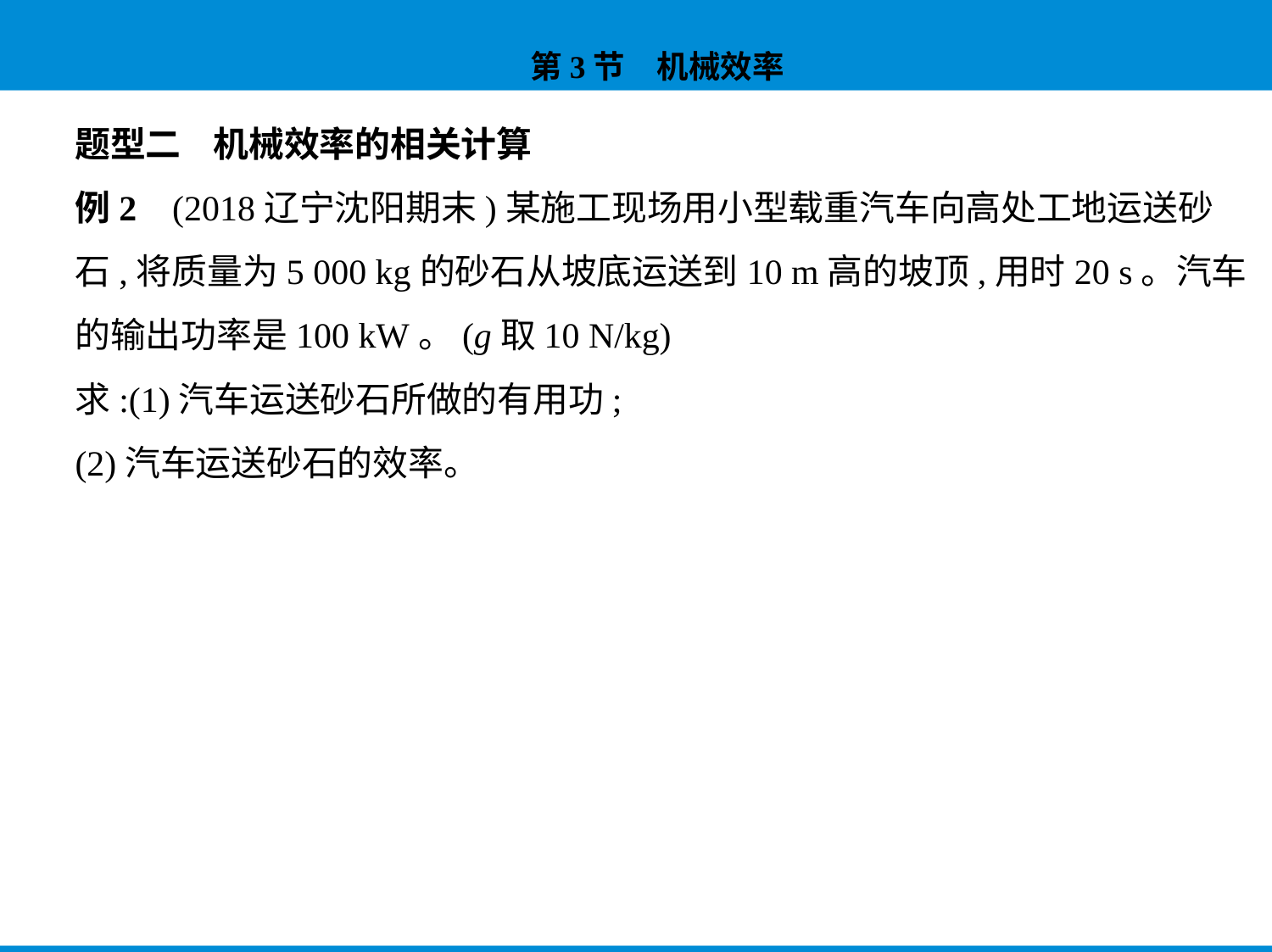

题型二    机械效率的相关计算
例2    (2018辽宁沈阳期末)某施工现场用小型载重汽车向高处工地运送砂
石,将质量为5 000 kg的砂石从坡底运送到10 m高的坡顶,用时20 s。汽车
的输出功率是100 kW。(g取10 N/kg)
求:(1)汽车运送砂石所做的有用功;
(2)汽车运送砂石的效率。